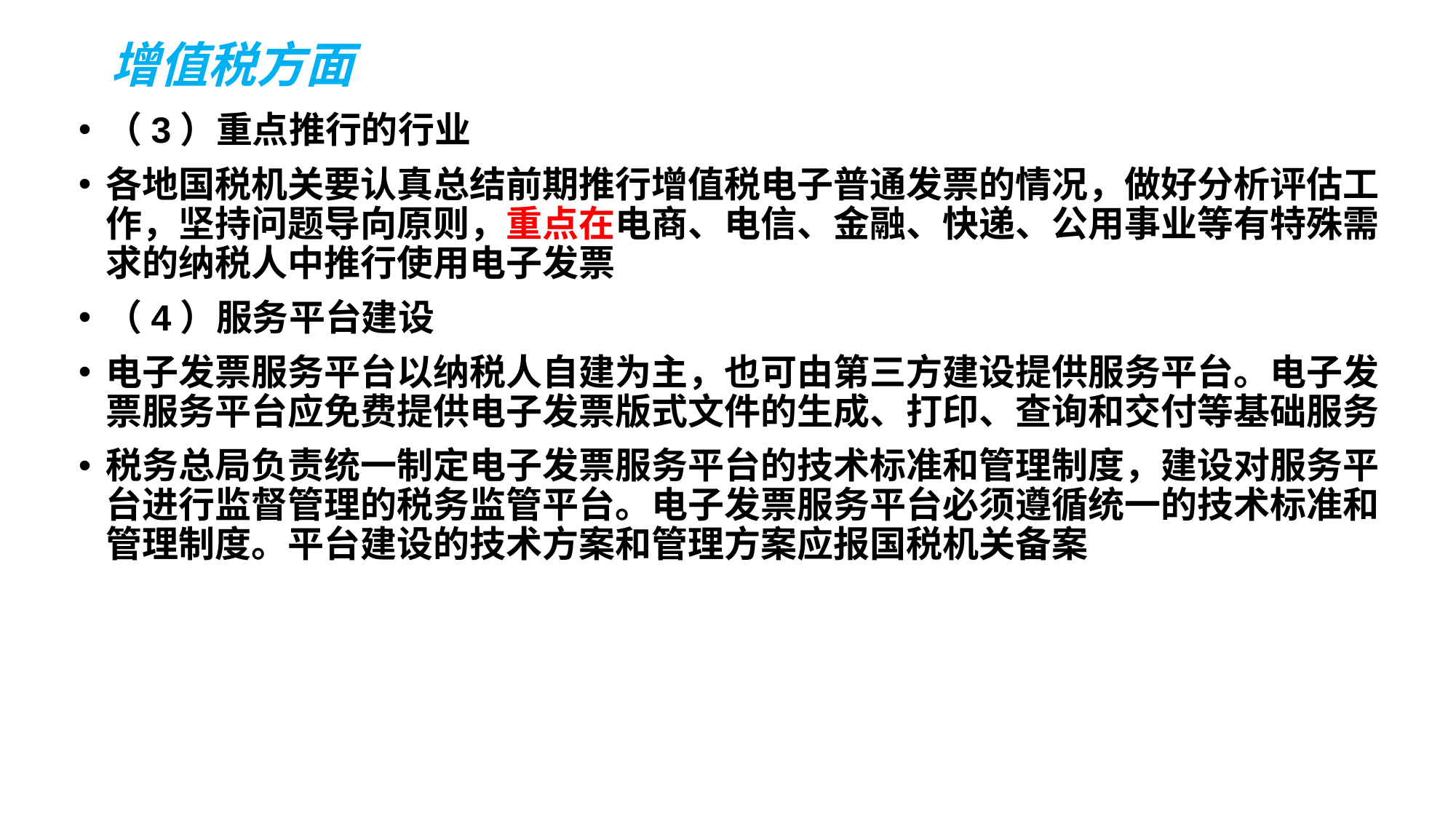

# 增值税方面
（3）重点推行的行业
各地国税机关要认真总结前期推行增值税电子普通发票的情况，做好分析评估工作，坚持问题导向原则，重点在电商、电信、金融、快递、公用事业等有特殊需求的纳税人中推行使用电子发票
（4）服务平台建设
电子发票服务平台以纳税人自建为主，也可由第三方建设提供服务平台。电子发票服务平台应免费提供电子发票版式文件的生成、打印、查询和交付等基础服务
税务总局负责统一制定电子发票服务平台的技术标准和管理制度，建设对服务平台进行监督管理的税务监管平台。电子发票服务平台必须遵循统一的技术标准和管理制度。平台建设的技术方案和管理方案应报国税机关备案